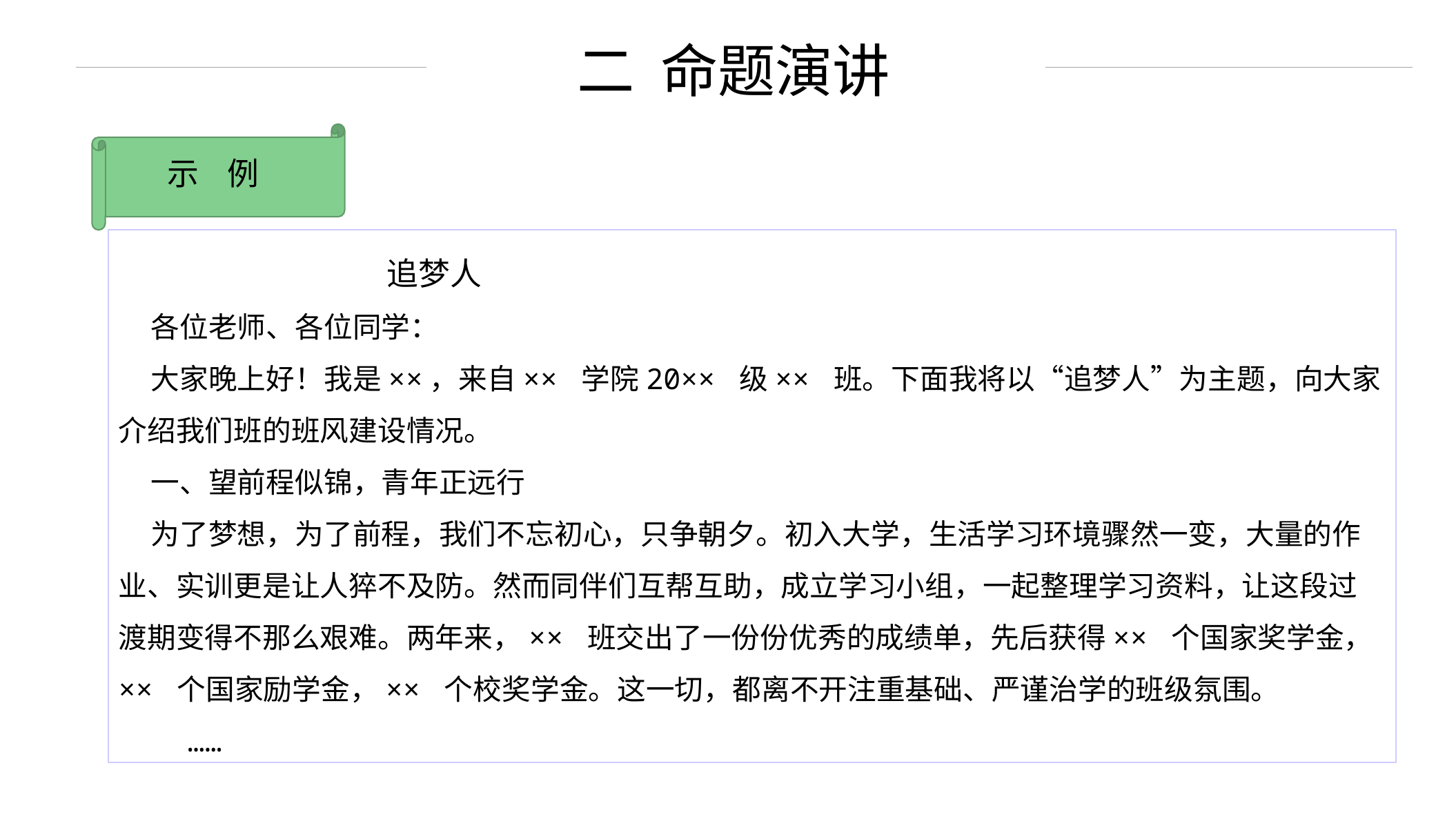

二  命题演讲

示    例
                                         追梦人
    各位老师、各位同学：
    大家晚上好！我是××，来自×× 学院20×× 级×× 班。下面我将以“追梦人”为主题，向大家介绍我们班的班风建设情况。
    一、望前程似锦，青年正远行
    为了梦想，为了前程，我们不忘初心，只争朝夕。初入大学，生活学习环境骤然一变，大量的作业、实训更是让人猝不及防。然而同伴们互帮互助，成立学习小组，一起整理学习资料，让这段过渡期变得不那么艰难。两年来，×× 班交出了一份份优秀的成绩单，先后获得×× 个国家奖学金，×× 个国家励学金，×× 个校奖学金。这一切，都离不开注重基础、严谨治学的班级氛围。
    ……